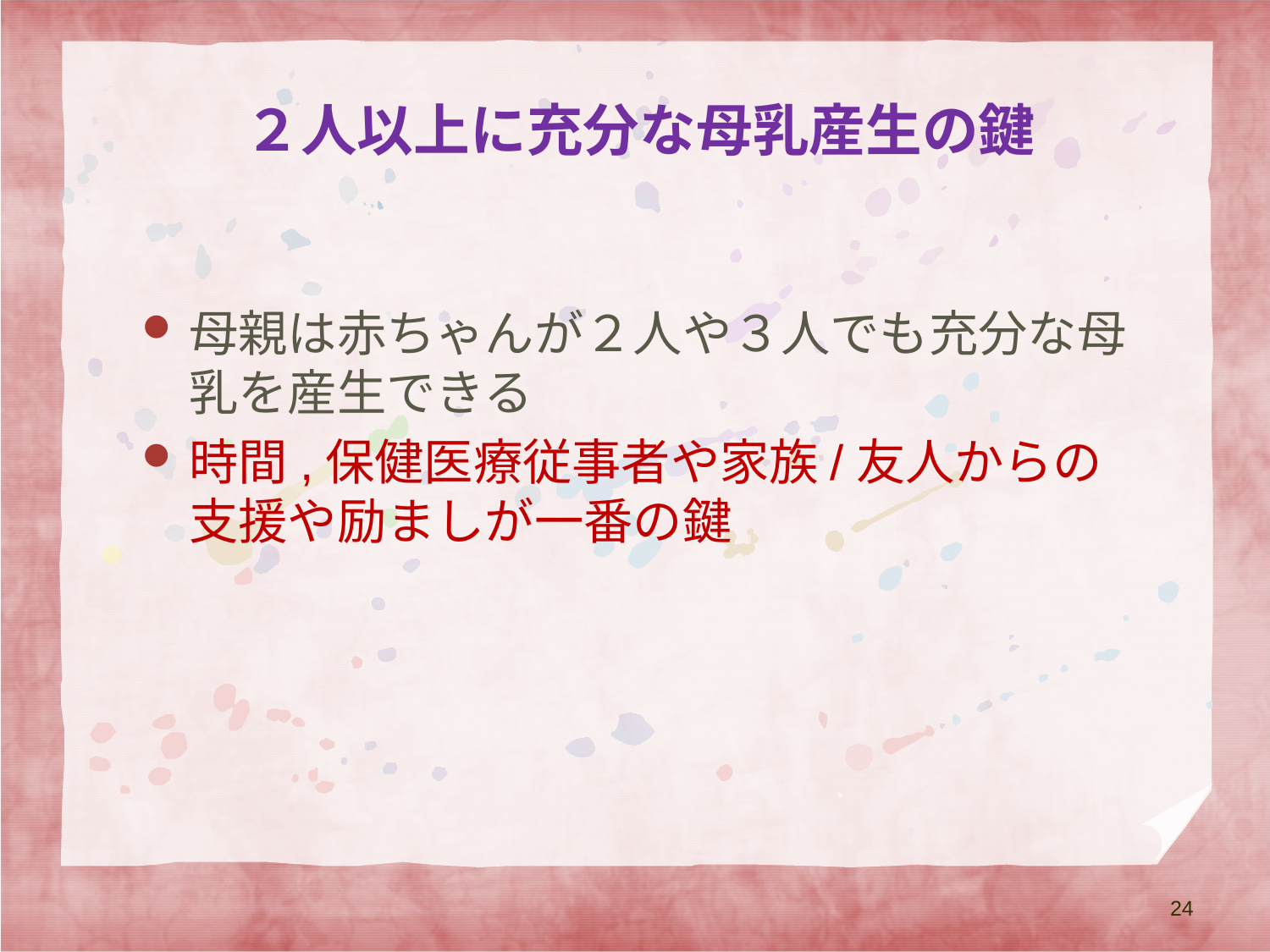

# ２人以上に充分な母乳産生の鍵
母親は赤ちゃんが２人や３人でも充分な母乳を産生できる
時間,保健医療従事者や家族/友人からの支援や励ましが一番の鍵
24